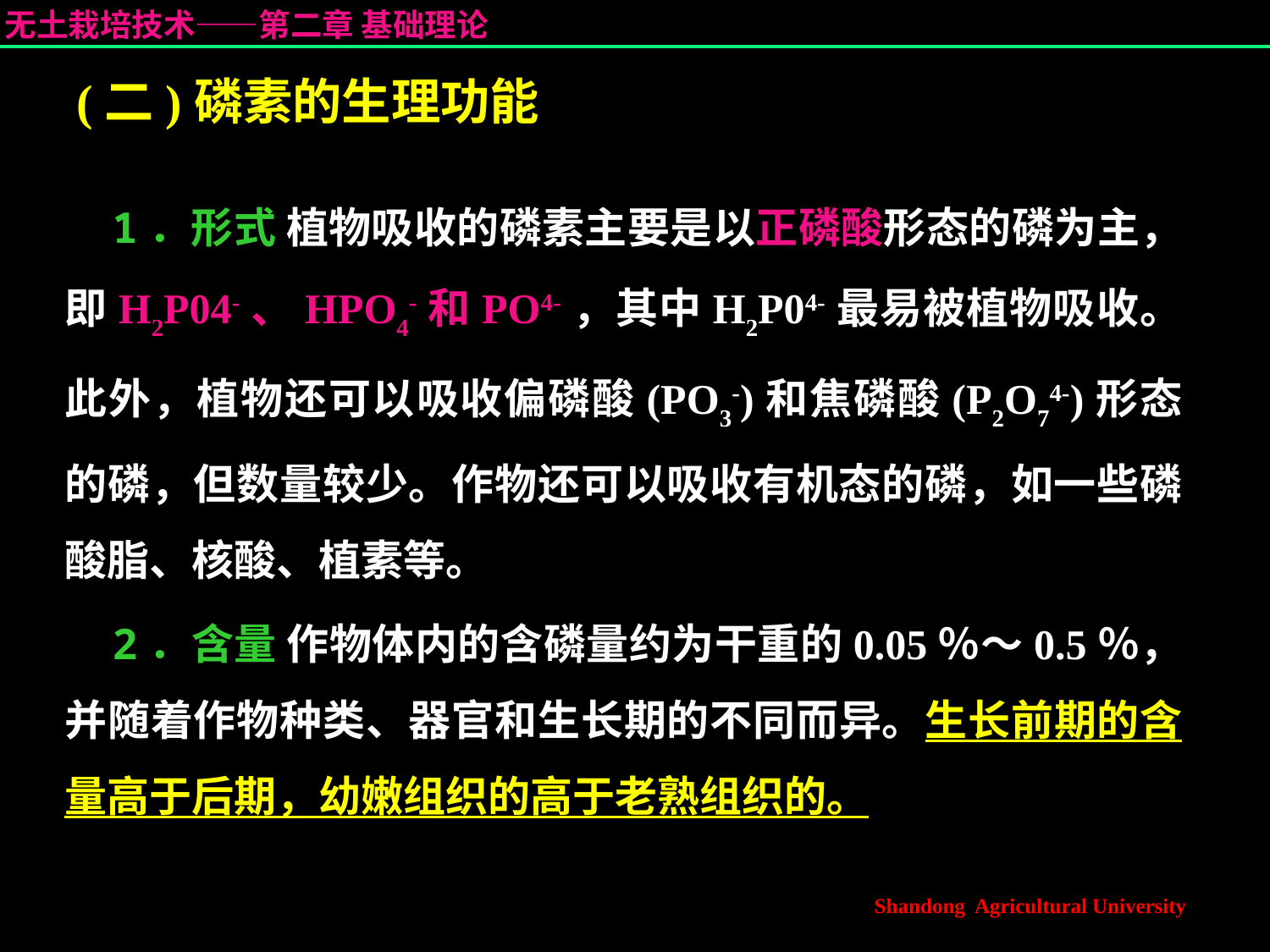

# (二)磷素的生理功能
1．形式 植物吸收的磷素主要是以正磷酸形态的磷为主，即H2P04-、HPO4-和PO4-，其中H2P04-最易被植物吸收。此外，植物还可以吸收偏磷酸(PO3-)和焦磷酸(P2O74-)形态的磷，但数量较少。作物还可以吸收有机态的磷，如一些磷酸脂、核酸、植素等。
2．含量 作物体内的含磷量约为干重的0.05％～0.5％，并随着作物种类、器官和生长期的不同而异。生长前期的含量高于后期，幼嫩组织的高于老熟组织的。